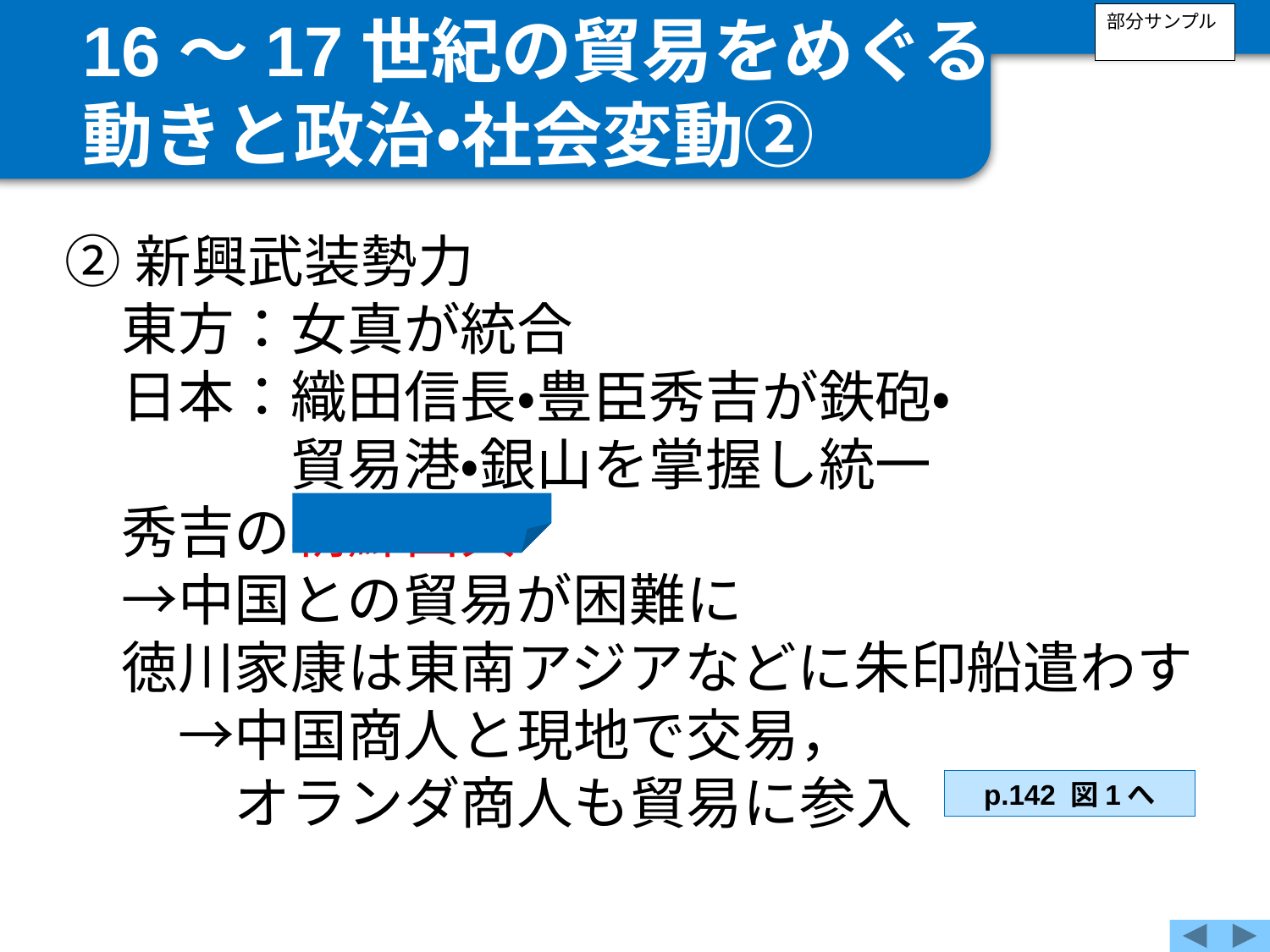

16～17世紀の貿易をめぐる
動きと政治・社会変動②
部分サンプル
②新興武装勢力
　東方：女真が統合
　日本：織田信長・豊臣秀吉が鉄砲・
　　　　貿易港・銀山を掌握し統一
　秀吉の朝鮮出兵
　→中国との貿易が困難に
　徳川家康は東南アジアなどに朱印船遣わす
　　→中国商人と現地で交易，
　　　オランダ商人も貿易に参入

p.142 図1へ